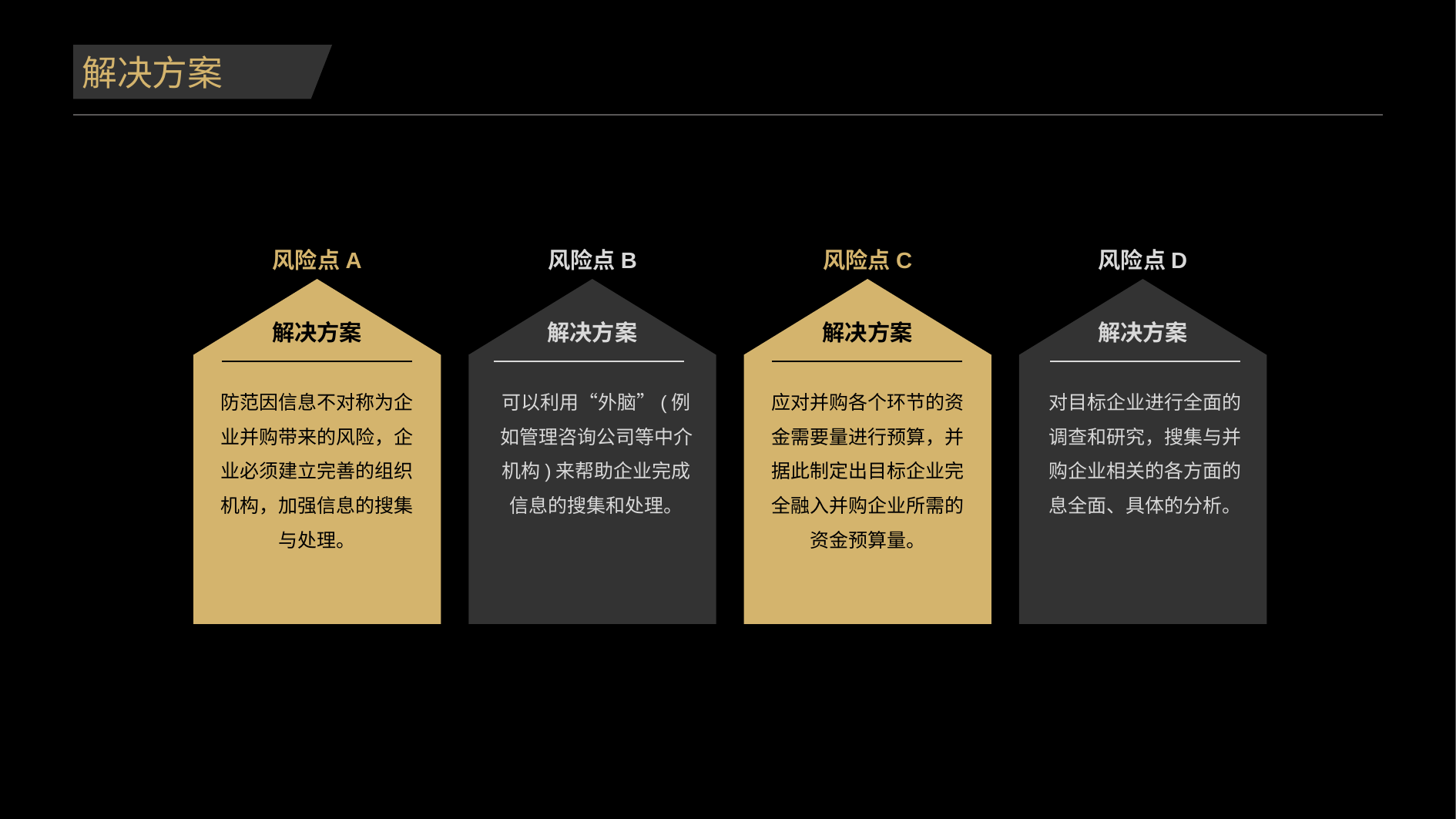

解决方案

风险点A
风险点C
风险点B
风险点D

解决方案
解决方案
解决方案
解决方案

防范因信息不对称为企业并购带来的风险，企业必须建立完善的组织机构，加强信息的搜集与处理。
可以利用“外脑”(例如管理咨询公司等中介机构)来帮助企业完成信息的搜集和处理。
应对并购各个环节的资金需要量进行预算，并据此制定出目标企业完全融入并购企业所需的资金预算量。
对目标企业进行全面的
调查和研究，搜集与并
购企业相关的各方面的
息全面、具体的分析。